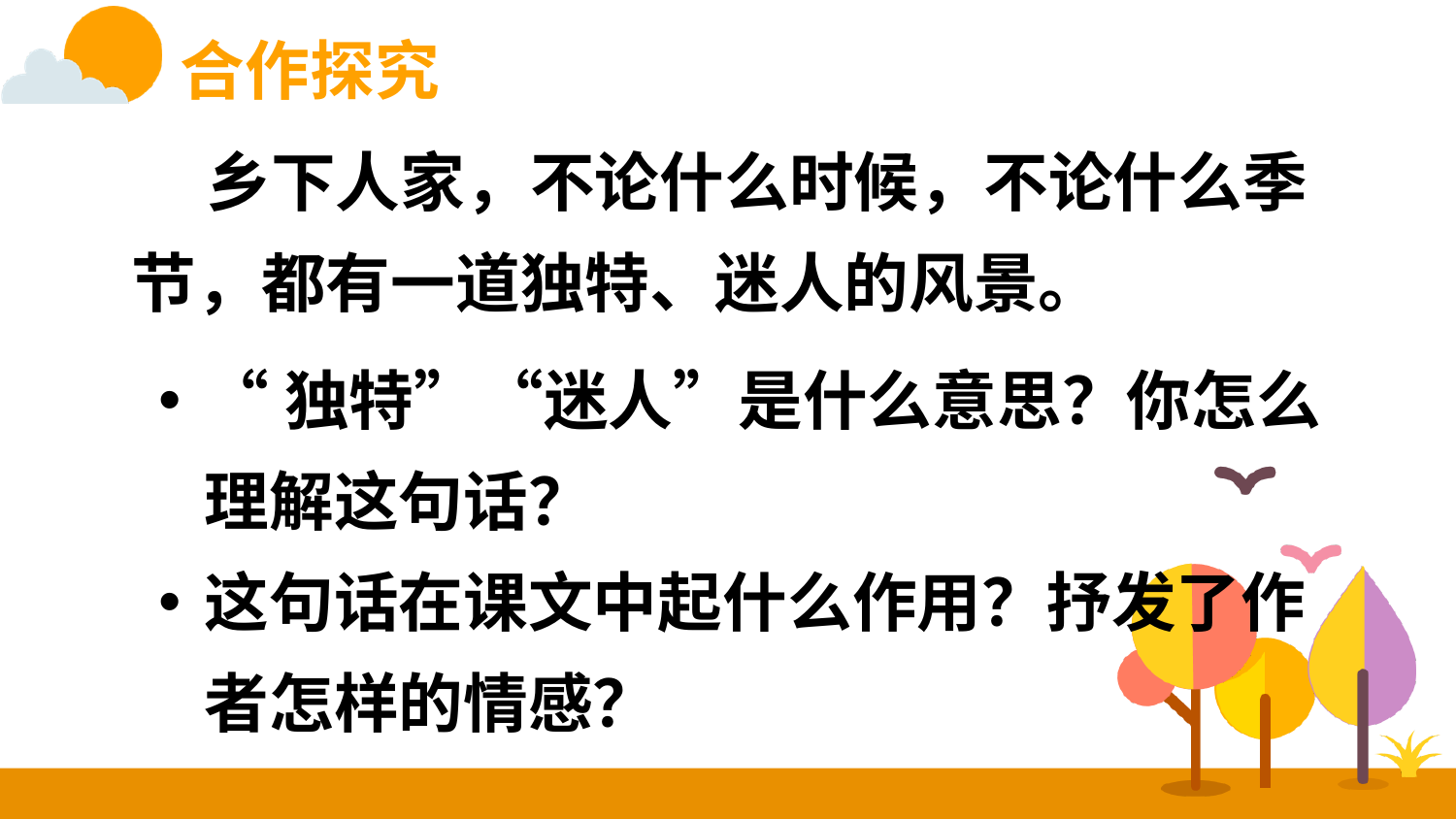

合作探究
    乡下人家，不论什么时候，不论什么季节，都有一道独特、迷人的风景。
“独特”“迷人”是什么意思？你怎么理解这句话？
这句话在课文中起什么作用？抒发了作者怎样的情感？